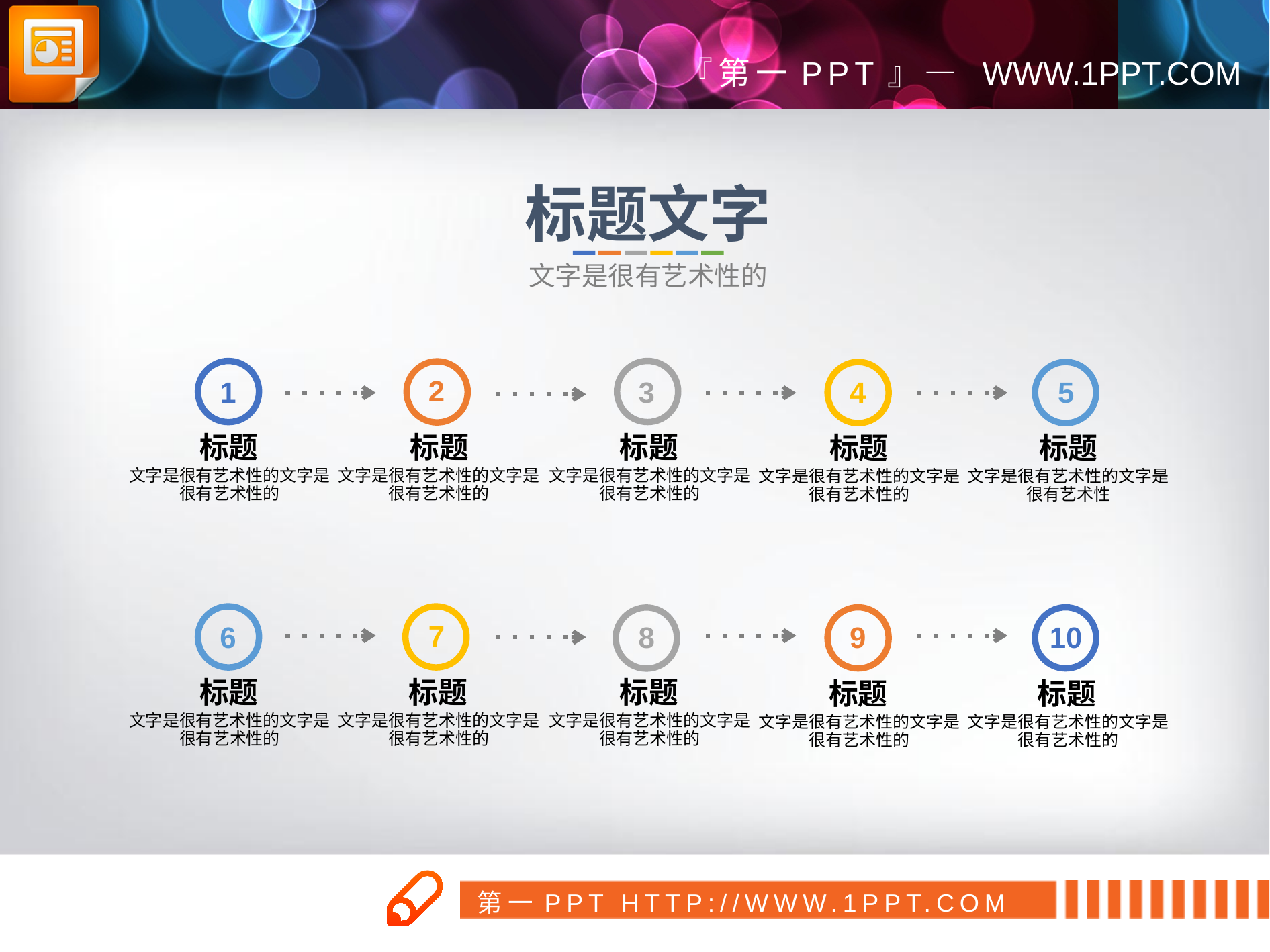

标题文字

文字是很有艺术性的

3
标题
文字是很有艺术性的文字是很有艺术性的

1
标题
文字是很有艺术性的文字是很有艺术性的

2
标题
文字是很有艺术性的文字是很有艺术性的

4
标题
文字是很有艺术性的文字是很有艺术性的

5
标题
文字是很有艺术性的文字是很有艺术性

6
标题
文字是很有艺术性的文字是很有艺术性的

7
标题
文字是很有艺术性的文字是很有艺术性的

9
标题
文字是很有艺术性的文字是很有艺术性的

10
标题
文字是很有艺术性的文字是很有艺术性的

8
标题
文字是很有艺术性的文字是很有艺术性的